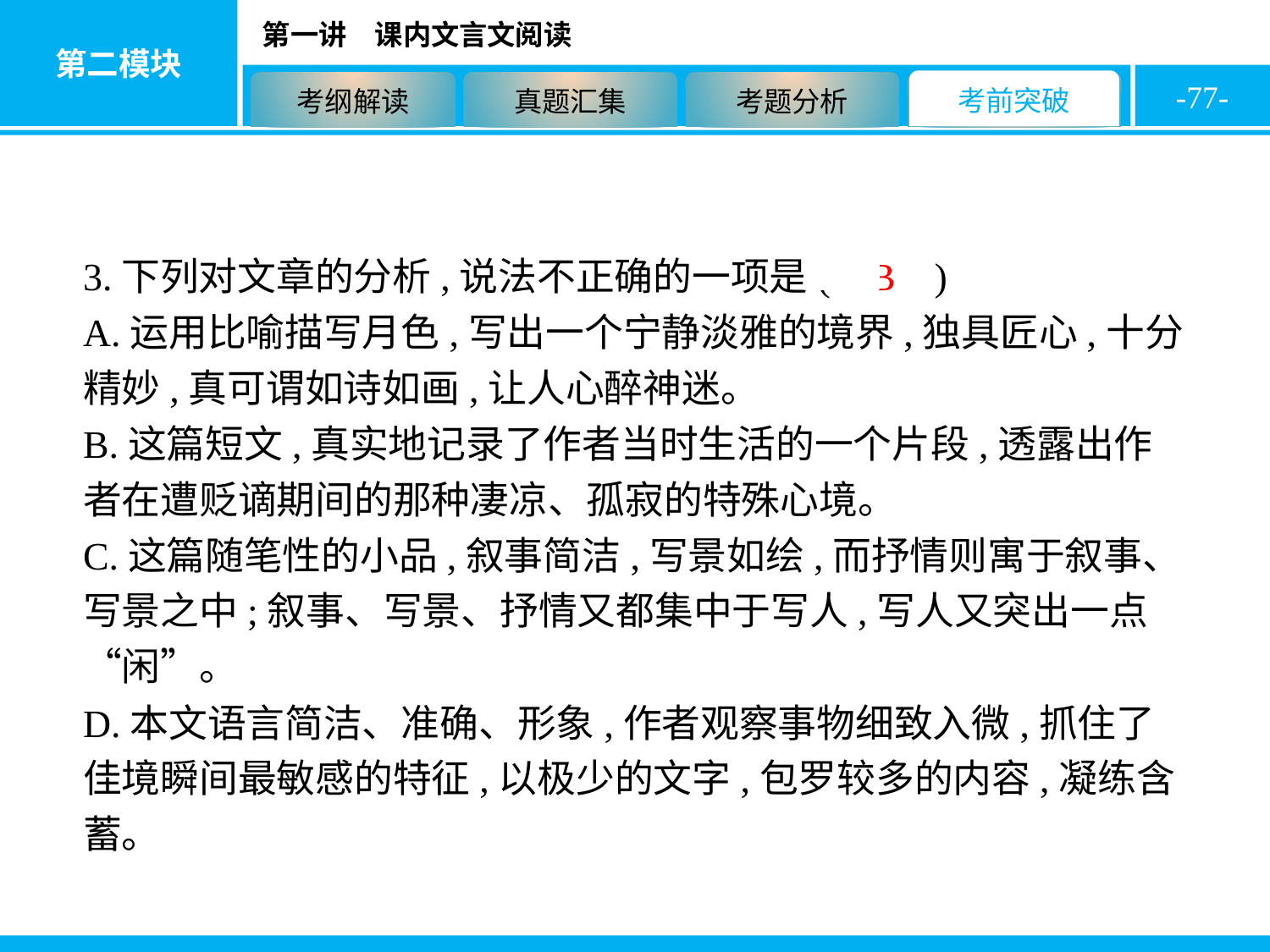

-77-
3.下列对文章的分析,说法不正确的一项是(    B    )
A.运用比喻描写月色,写出一个宁静淡雅的境界,独具匠心,十分精妙,真可谓如诗如画,让人心醉神迷。
B.这篇短文,真实地记录了作者当时生活的一个片段,透露出作者在遭贬谪期间的那种凄凉、孤寂的特殊心境。
C.这篇随笔性的小品,叙事简洁,写景如绘,而抒情则寓于叙事、写景之中;叙事、写景、抒情又都集中于写人,写人又突出一点“闲”。
D.本文语言简洁、准确、形象,作者观察事物细致入微,抓住了佳境瞬间最敏感的特征,以极少的文字,包罗较多的内容,凝练含蓄。